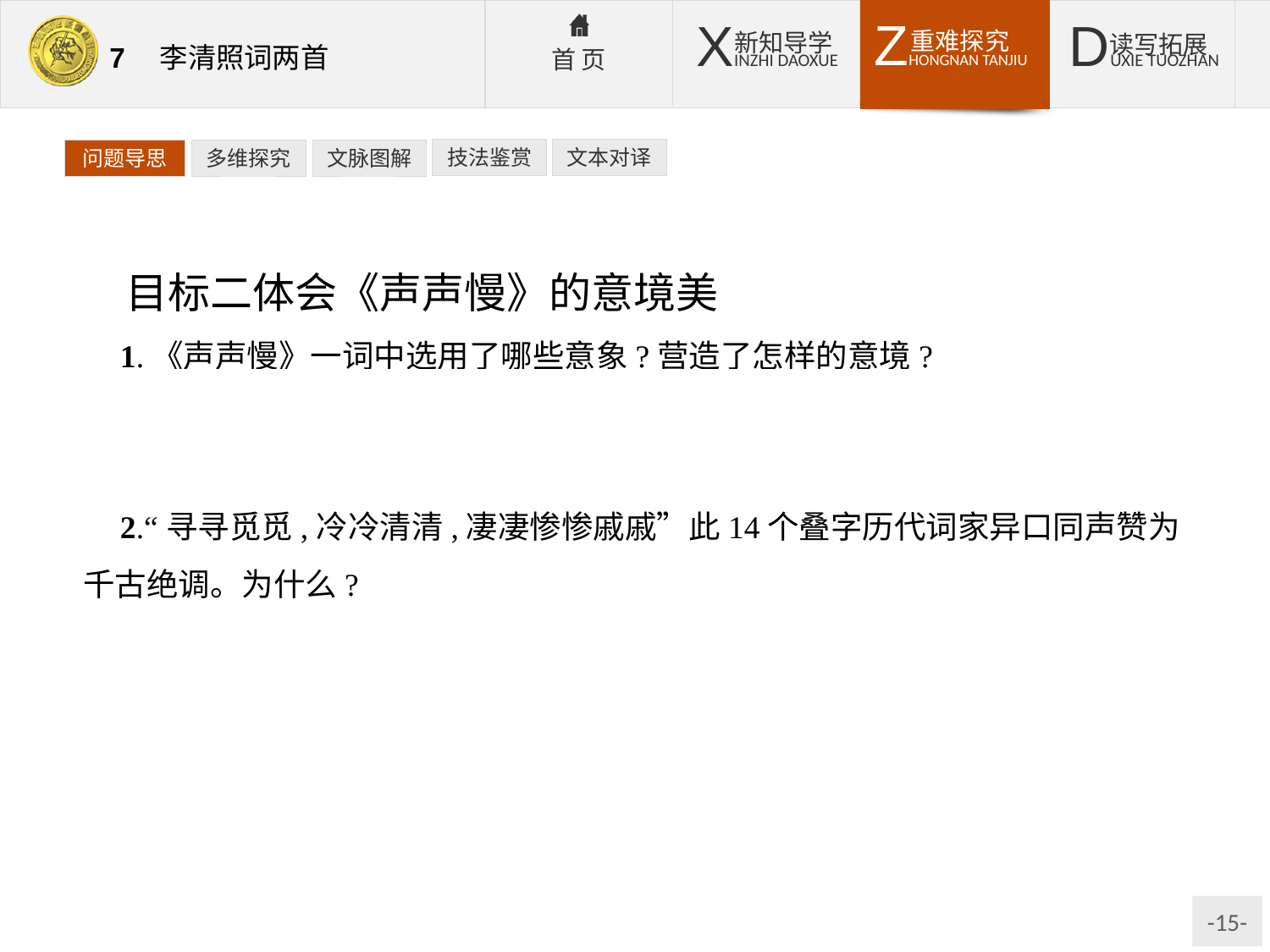

技法鉴赏
文本对译
问题导思
多维探究
文脉图解
目标二体会《声声慢》的意境美
1.《声声慢》一词中选用了哪些意象?营造了怎样的意境?
提示:选用了淡酒、急风、飞雁、满地黄花、梧桐、点点滴滴的细雨,营造了寂寞、冷落、凄恻的意境。
2.“寻寻觅觅,冷冷清清,凄凄惨惨戚戚”此14个叠字历代词家异口同声赞为千古绝调。为什么?
提示:①这14个叠字极富音乐美,虽是重叠使用,却绝无累赘之感,朗读起来,只觉徘徊低迷,婉转凄楚,有如听到一个伤心至极的人在低声倾诉。②这三句,由外而内,由浅入深,由动作、环境到心理情感,文情并茂地描写出女词人孤苦无告的凄凉心境。仅此三句,一种由愁惨而凄厉的氛围已笼罩全篇。